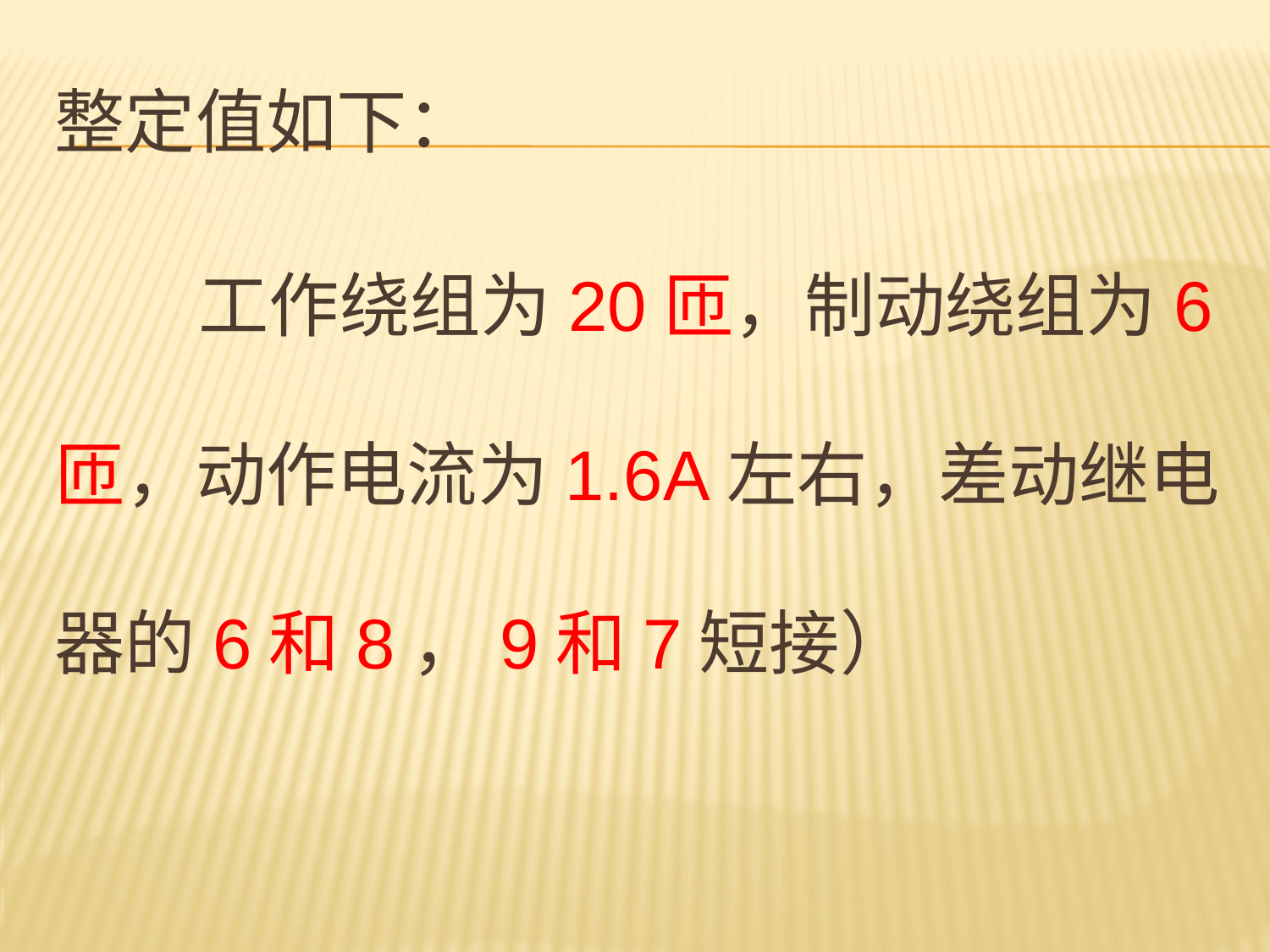

整定值如下：
        工作绕组为20匝，制动绕组为6匝，动作电流为1.6A左右，差动继电器的6和8，9和7短接）